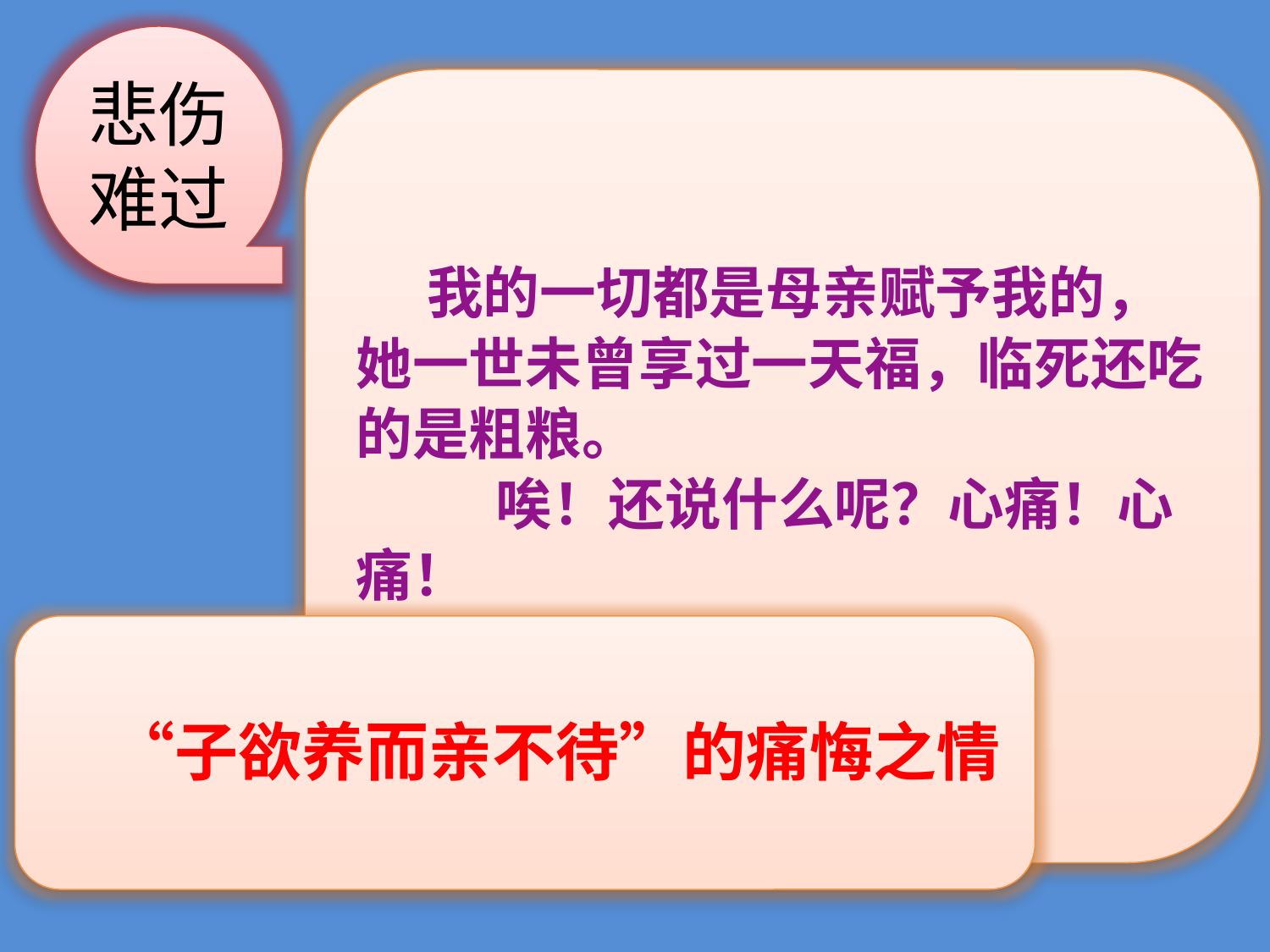

悲伤难过
　　我的一切都是母亲赋予我的，她一世未曾享过一天福，临死还吃的是粗粮。
 　　唉！还说什么呢？心痛！心痛！

　　“子欲养而亲不待”的痛悔之情